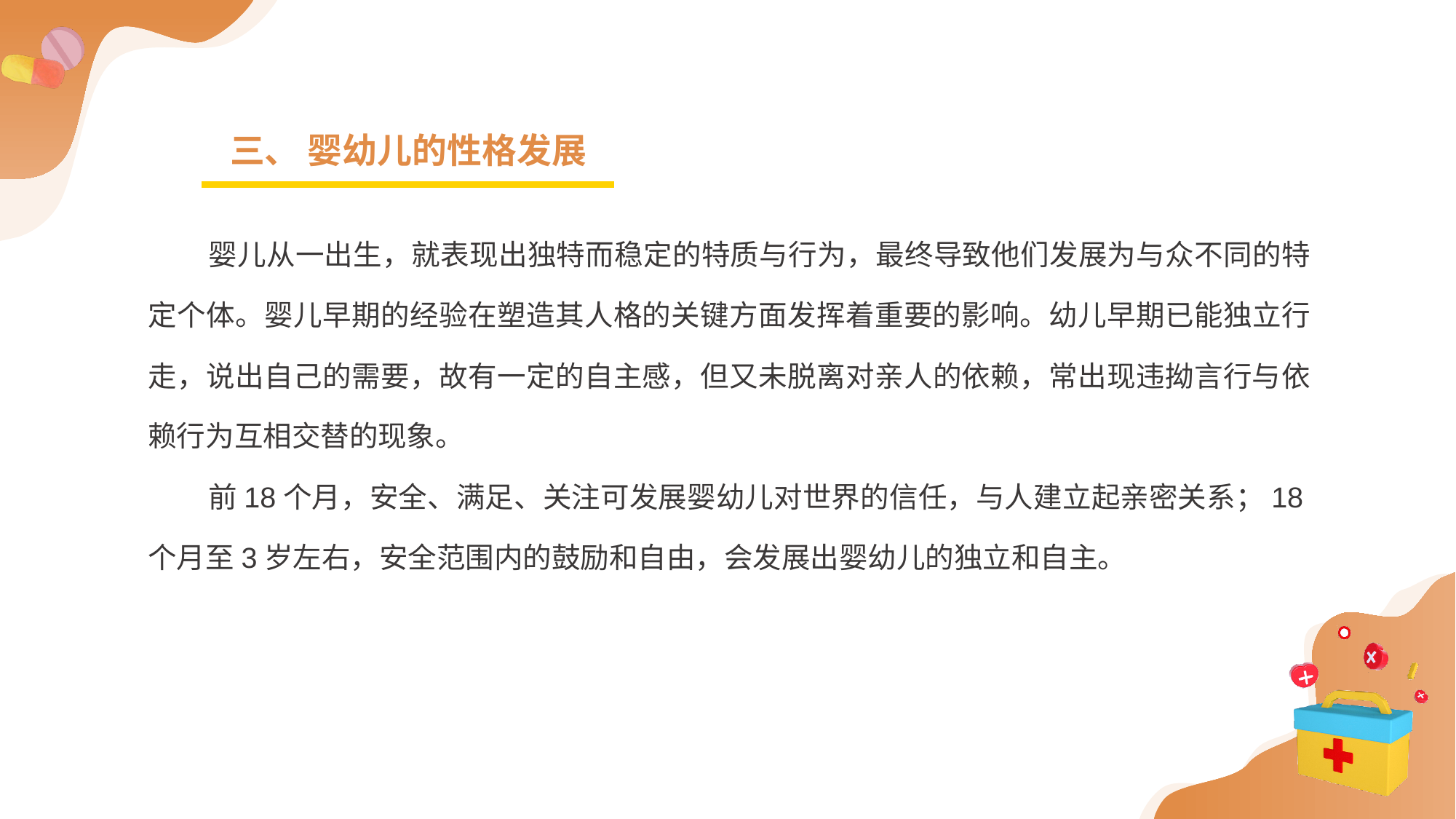

三、 婴幼儿的性格发展
婴儿从一出生，就表现出独特而稳定的特质与行为，最终导致他们发展为与众不同的特定个体。婴儿早期的经验在塑造其人格的关键方面发挥着重要的影响。幼儿早期已能独立行走，说出自己的需要，故有一定的自主感，但又未脱离对亲人的依赖，常出现违拗言行与依赖行为互相交替的现象。
前18个月，安全、满足、关注可发展婴幼儿对世界的信任，与人建立起亲密关系；18个月至3岁左右，安全范围内的鼓励和自由，会发展出婴幼儿的独立和自主。